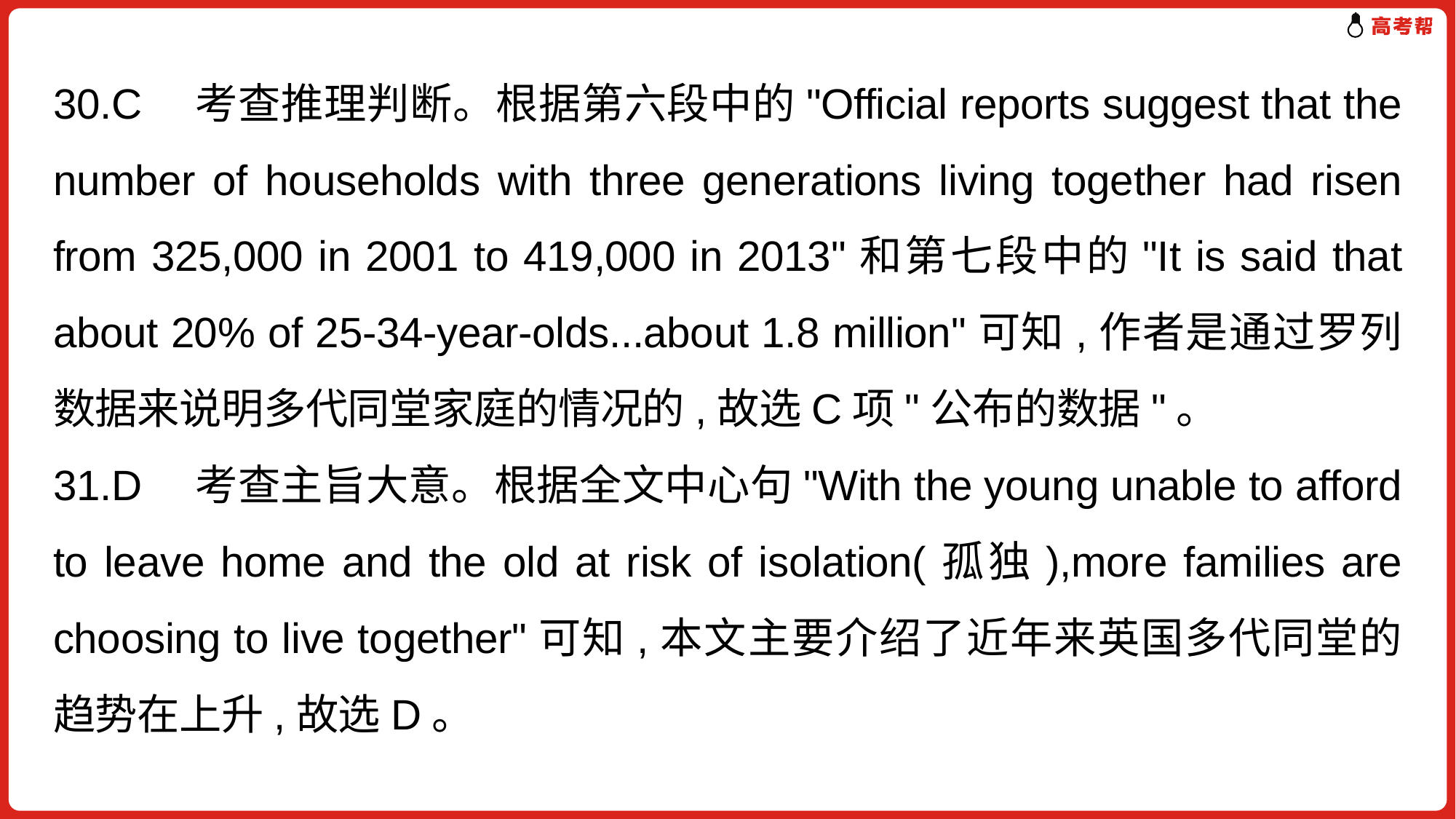

30.C　考查推理判断。根据第六段中的"Official reports suggest that the number of households with three generations living together had risen from 325,000 in 2001 to 419,000 in 2013"和第七段中的"It is said that about 20% of 25-34-year-olds...about 1.8 million"可知,作者是通过罗列数据来说明多代同堂家庭的情况的,故选C项"公布的数据"。
31.D　考查主旨大意。根据全文中心句"With the young unable to afford to leave home and the old at risk of isolation(孤独),more families are choosing to live together"可知,本文主要介绍了近年来英国多代同堂的趋势在上升,故选D。